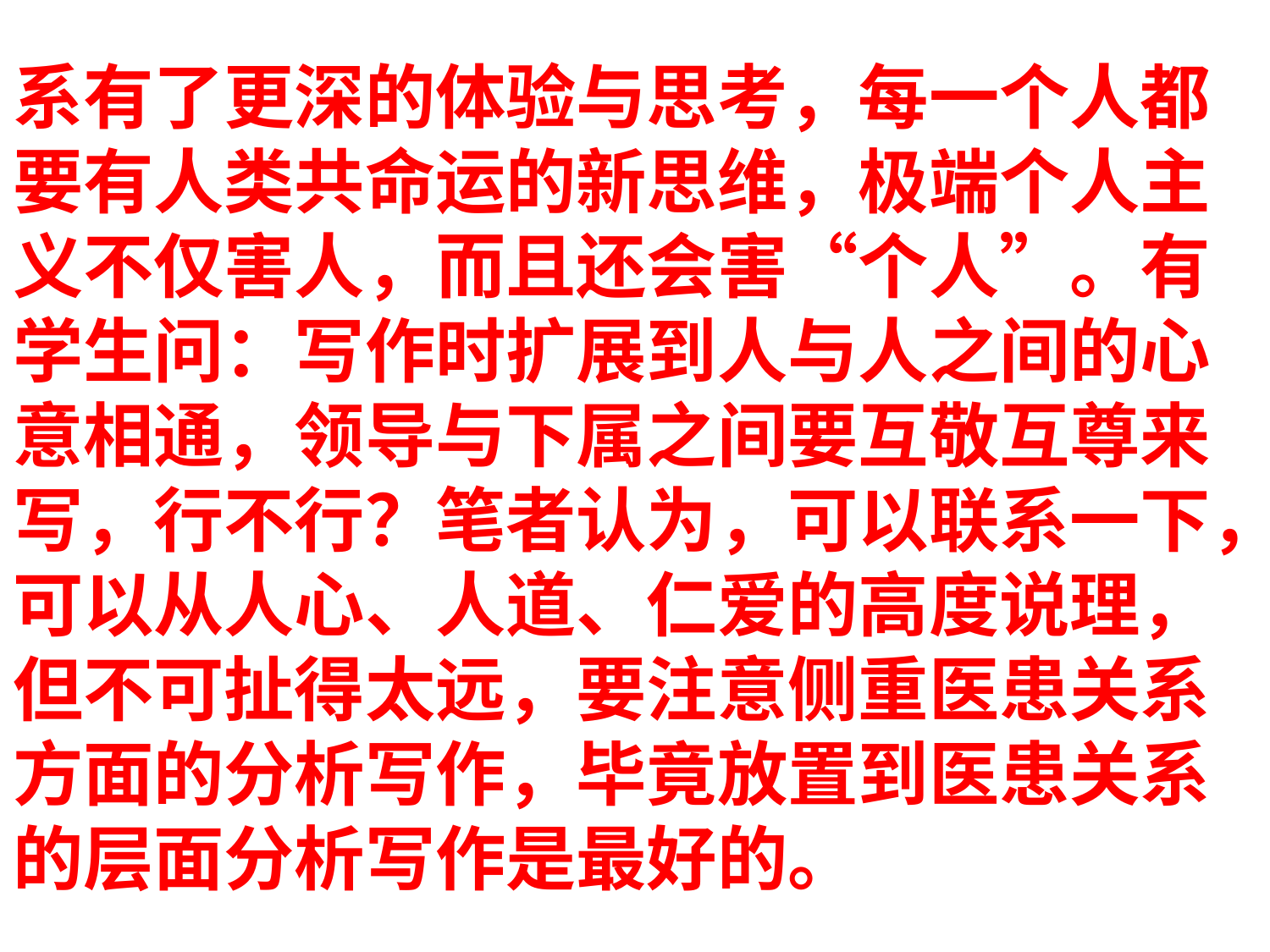

# 系有了更深的体验与思考，每一个人都要有人类共命运的新思维，极端个人主义不仅害人，而且还会害“个人”。有学生问：写作时扩展到人与人之间的心意相通，领导与下属之间要互敬互尊来写，行不行？笔者认为，可以联系一下，可以从人心、人道、仁爱的高度说理，但不可扯得太远，要注意侧重医患关系方面的分析写作，毕竟放置到医患关系的层面分析写作是最好的。